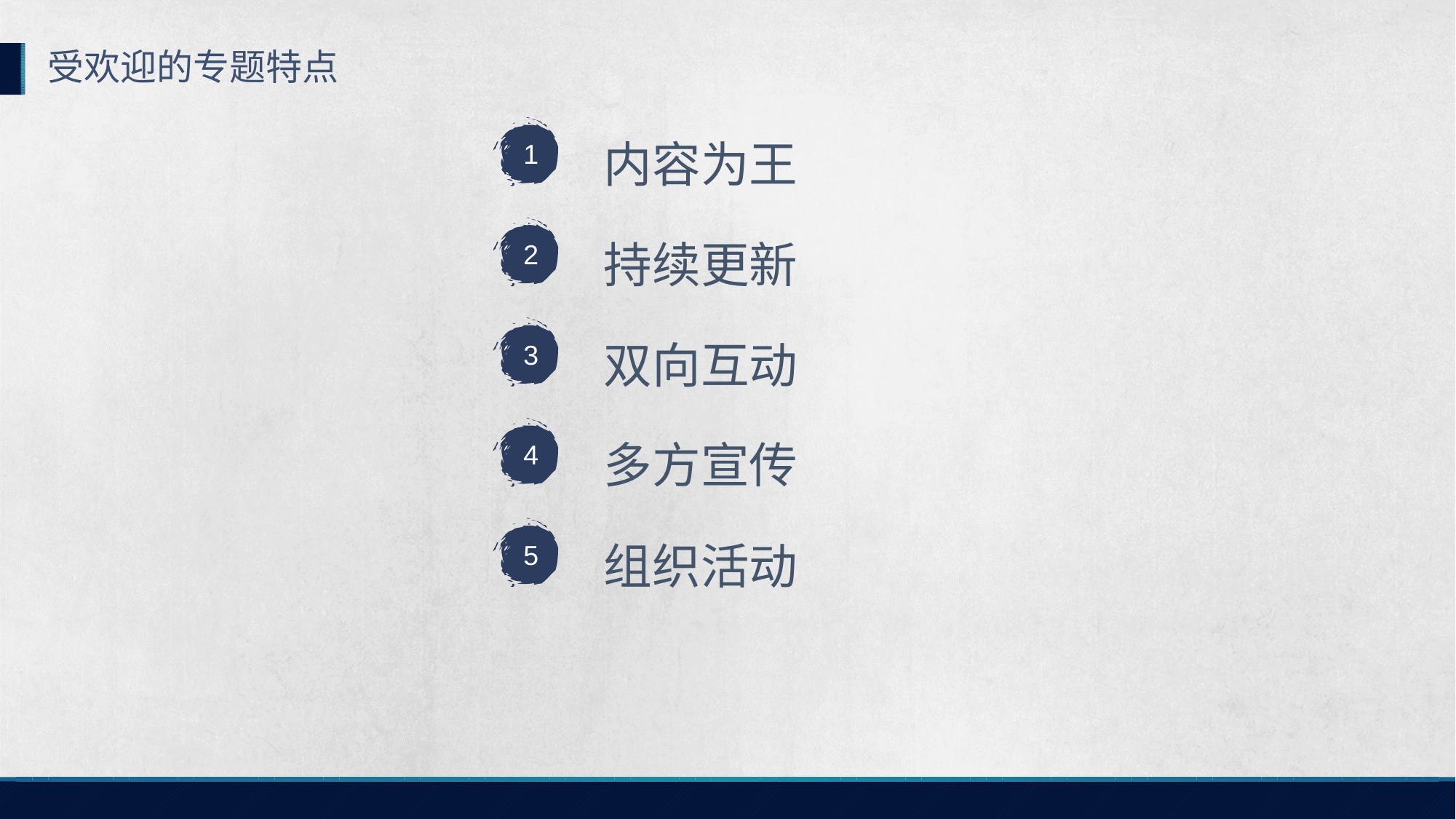

受欢迎的专题特点
内容为王

1
持续更新

2
双向互动

3
多方宣传

4
组织活动

5